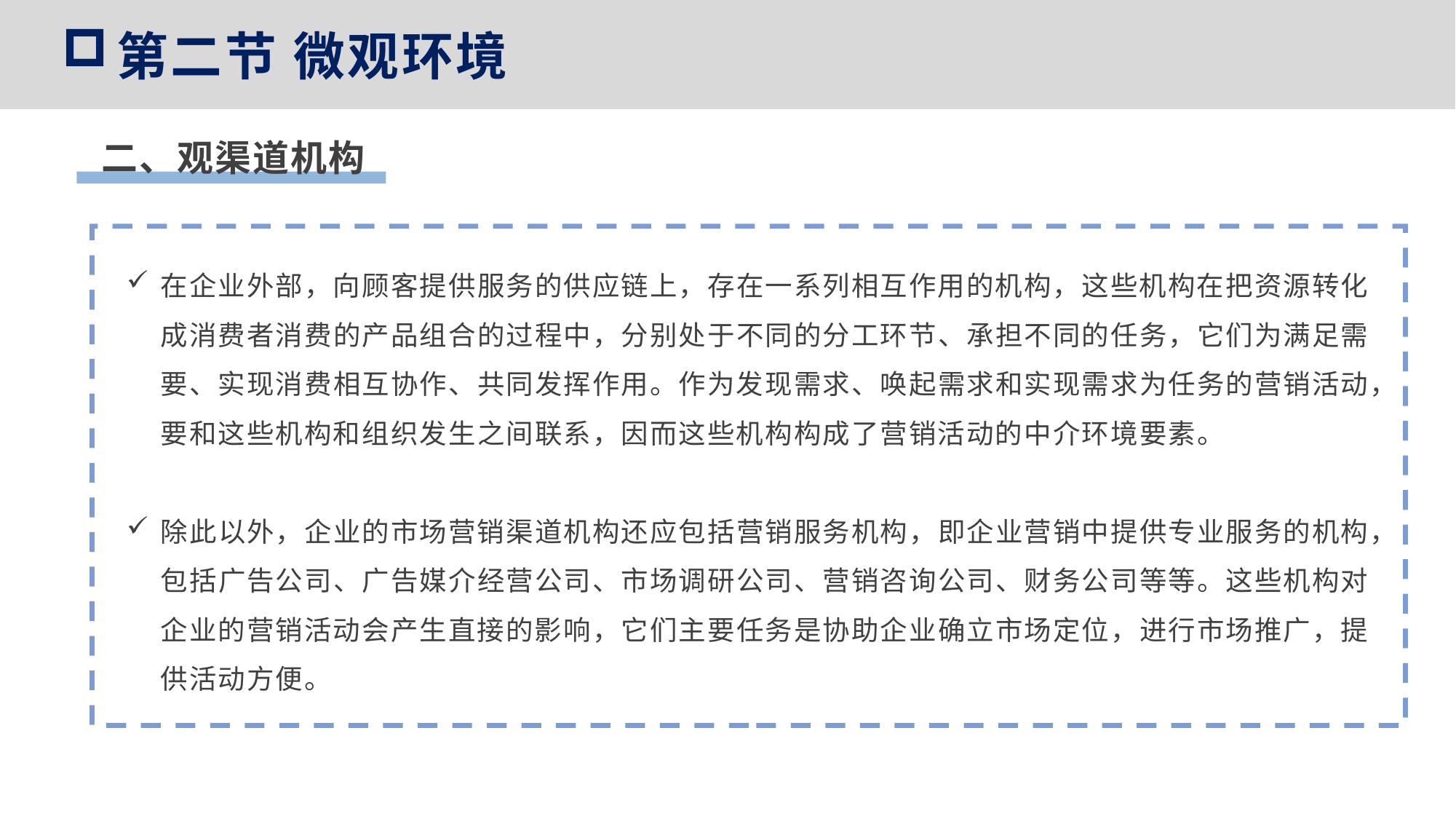

第二节 微观环境
二、观渠道机构

在企业外部，向顾客提供服务的供应链上，存在一系列相互作用的机构，这些机构在把资源转化成消费者消费的产品组合的过程中，分别处于不同的分工环节、承担不同的任务，它们为满足需要、实现消费相互协作、共同发挥作用。作为发现需求、唤起需求和实现需求为任务的营销活动，要和这些机构和组织发生之间联系，因而这些机构构成了营销活动的中介环境要素。

除此以外，企业的市场营销渠道机构还应包括营销服务机构，即企业营销中提供专业服务的机构，包括广告公司、广告媒介经营公司、市场调研公司、营销咨询公司、财务公司等等。这些机构对企业的营销活动会产生直接的影响，它们主要任务是协助企业确立市场定位，进行市场推广，提供活动方便。